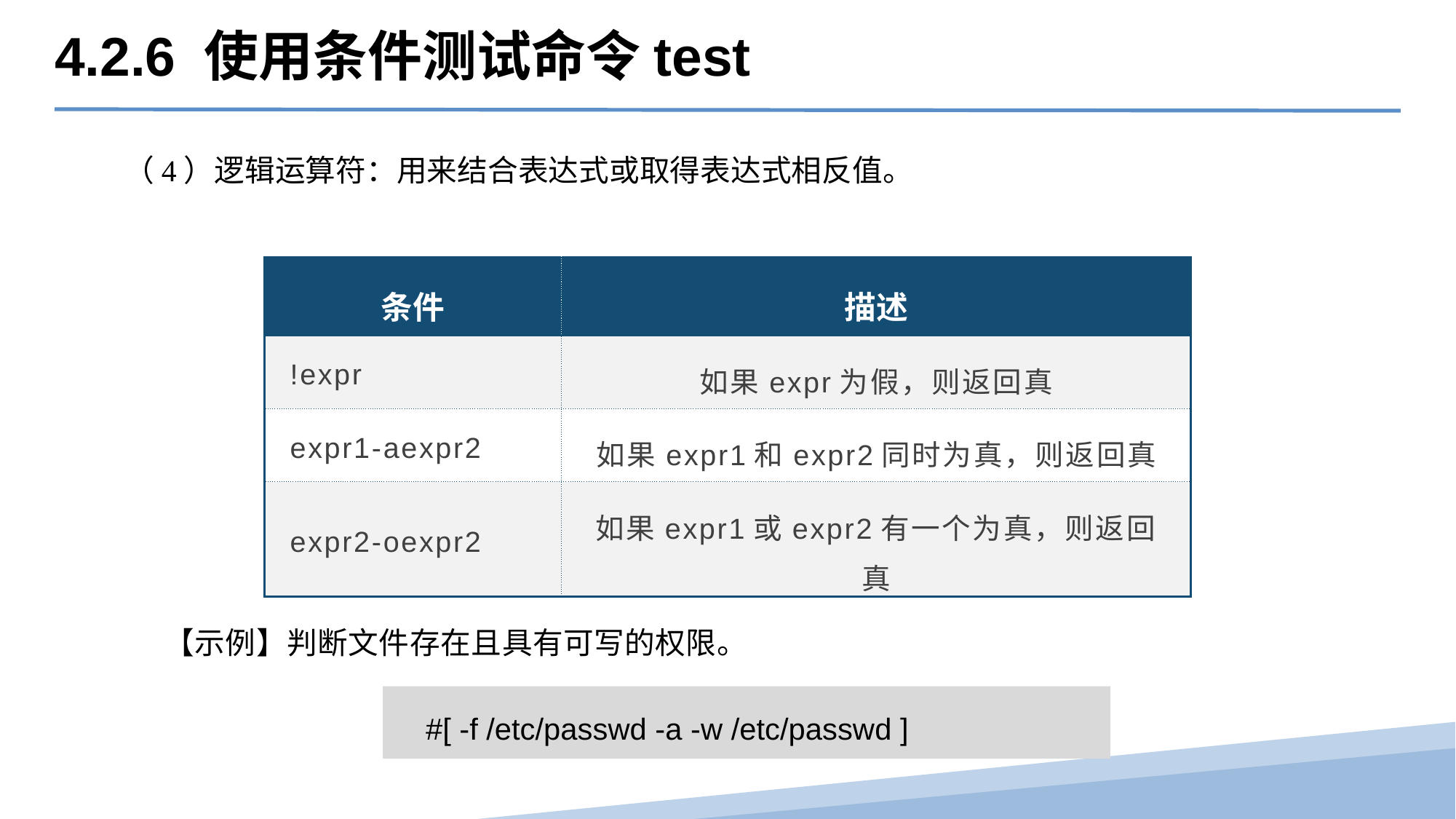

4.2.6 使用条件测试命令test
（4）逻辑运算符：用来结合表达式或取得表达式相反值。
| 条件 | 描述 |
| --- | --- |
| !expr | 如果expr为假，则返回真 |
| expr1-aexpr2 | 如果expr1和expr2同时为真，则返回真 |
| expr2-oexpr2 | 如果expr1或expr2有一个为真，则返回真 |
【示例】判断文件存在且具有可写的权限。

#[ -f /etc/passwd -a -w /etc/passwd ]